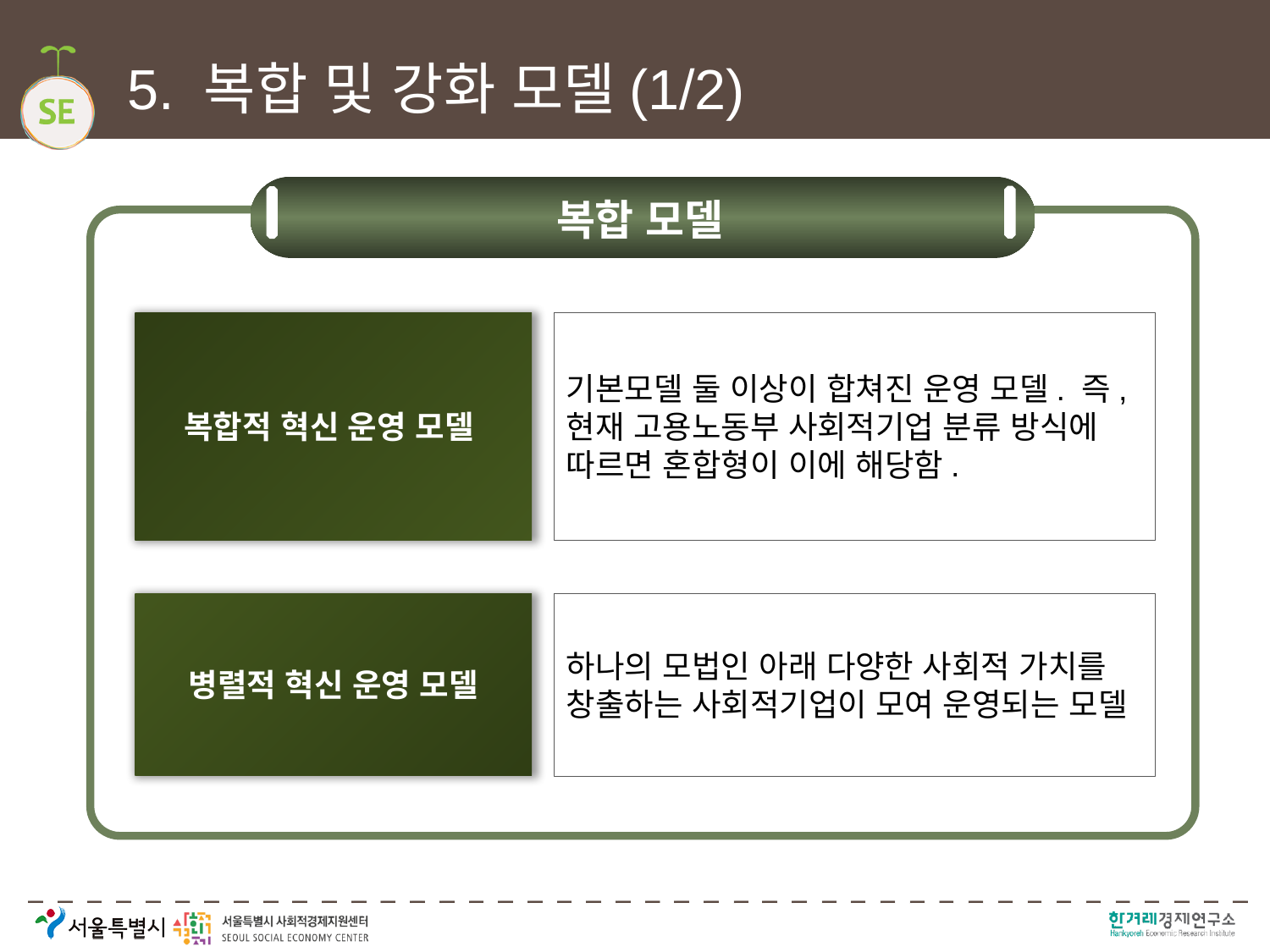

# 5. 복합 및 강화 모델(1/2)

복합 모델

복합적 혁신 운영 모델
기본모델 둘 이상이 합쳐진 운영 모델. 즉, 현재 고용노동부 사회적기업 분류 방식에 따르면 혼합형이 이에 해당함.
병렬적 혁신 운영 모델
하나의 모법인 아래 다양한 사회적 가치를 창출하는 사회적기업이 모여 운영되는 모델